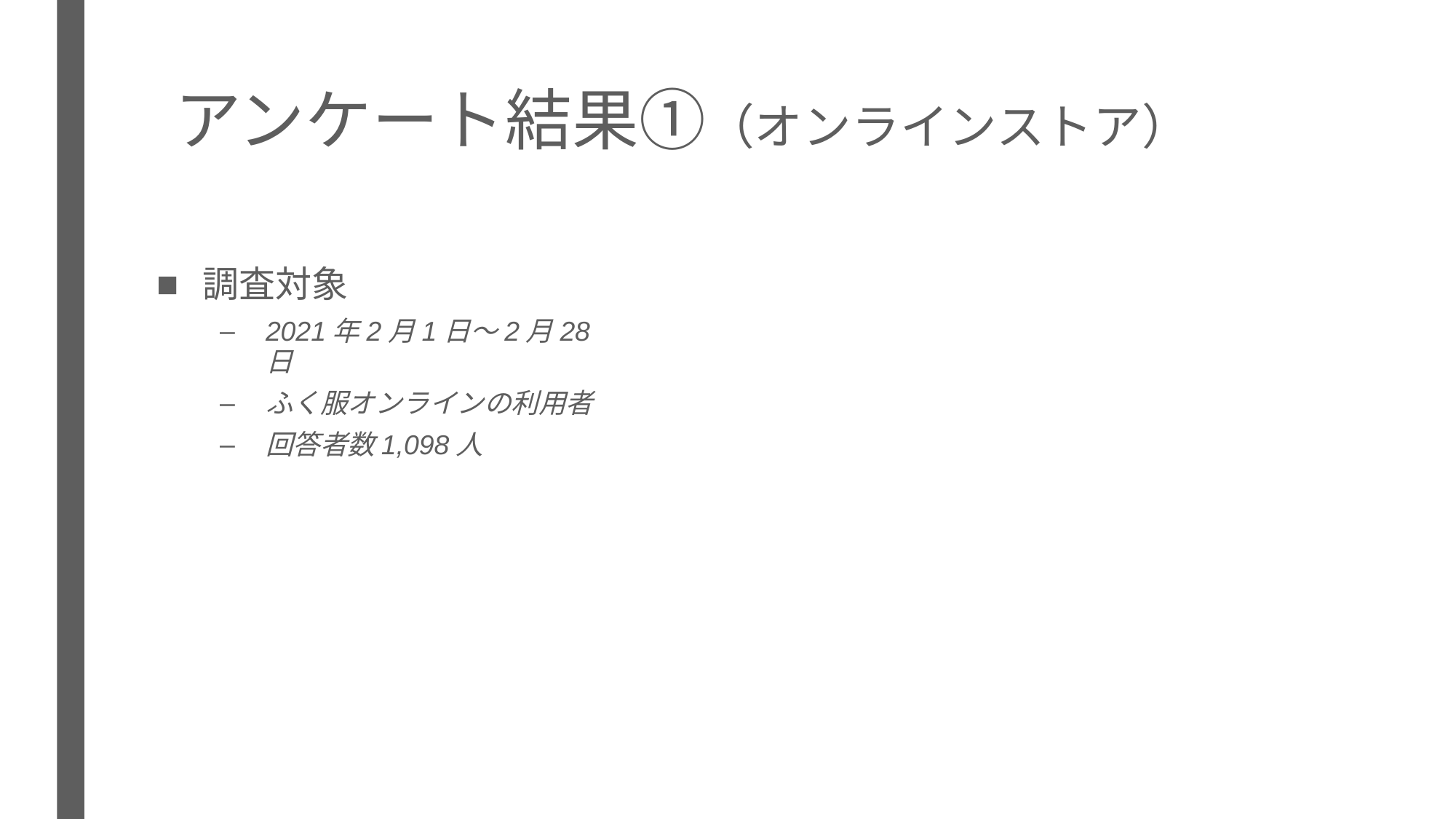

# アンケート結果①（オンラインストア）
調査対象
2021年2月1日～2月28日
ふく服オンラインの利用者
回答者数1,098人